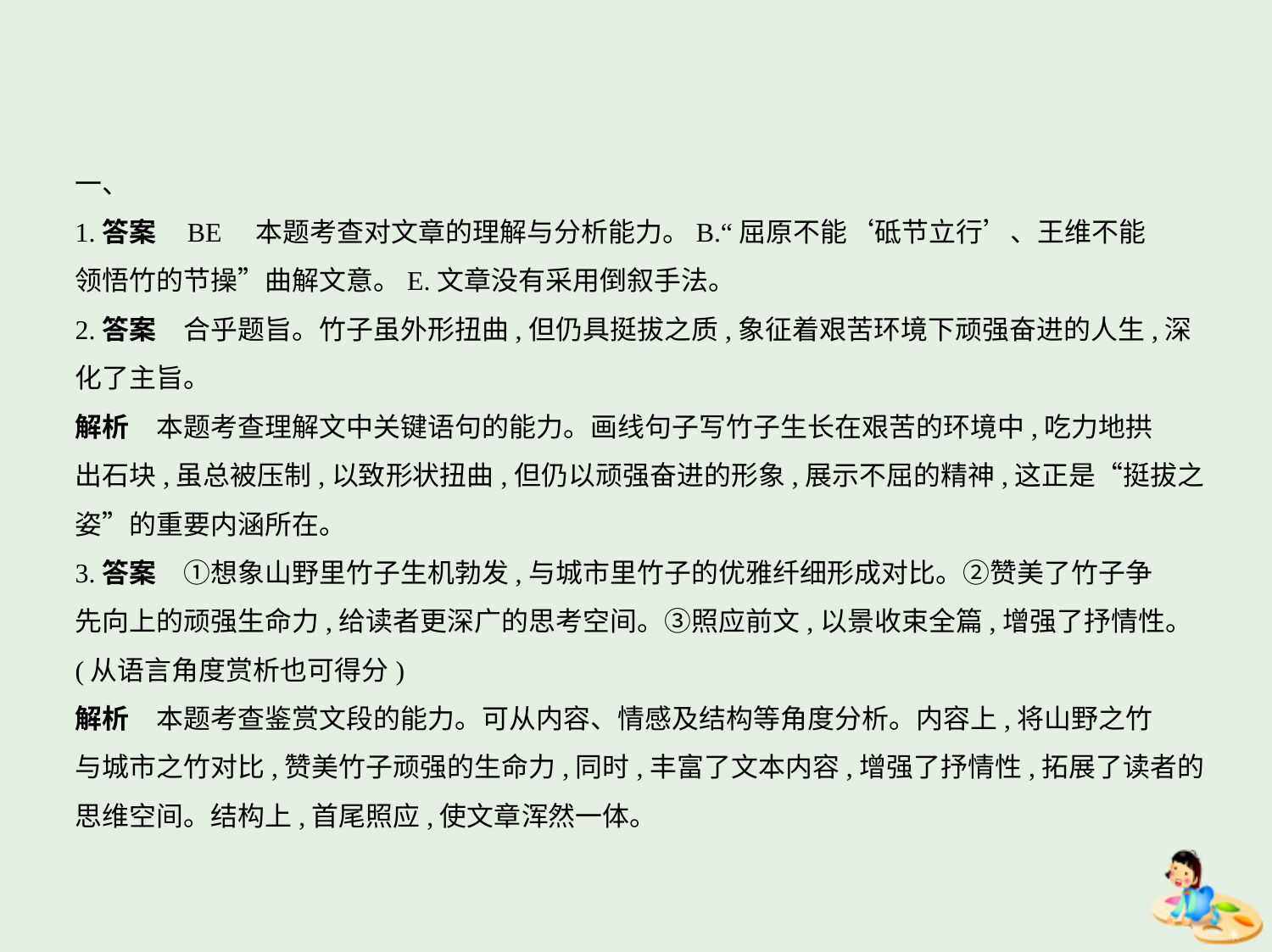

一、
1.答案    BE　本题考查对文章的理解与分析能力。B.“屈原不能‘砥节立行’、王维不能
领悟竹的节操”曲解文意。E.文章没有采用倒叙手法。
2.答案　合乎题旨。竹子虽外形扭曲,但仍具挺拔之质,象征着艰苦环境下顽强奋进的人生,深
化了主旨。
解析　本题考查理解文中关键语句的能力。画线句子写竹子生长在艰苦的环境中,吃力地拱
出石块,虽总被压制,以致形状扭曲,但仍以顽强奋进的形象,展示不屈的精神,这正是“挺拔之
姿”的重要内涵所在。
3.答案　①想象山野里竹子生机勃发,与城市里竹子的优雅纤细形成对比。②赞美了竹子争
先向上的顽强生命力,给读者更深广的思考空间。③照应前文,以景收束全篇,增强了抒情性。
(从语言角度赏析也可得分)
解析　本题考查鉴赏文段的能力。可从内容、情感及结构等角度分析。内容上,将山野之竹
与城市之竹对比,赞美竹子顽强的生命力,同时,丰富了文本内容,增强了抒情性,拓展了读者的
思维空间。结构上,首尾照应,使文章浑然一体。